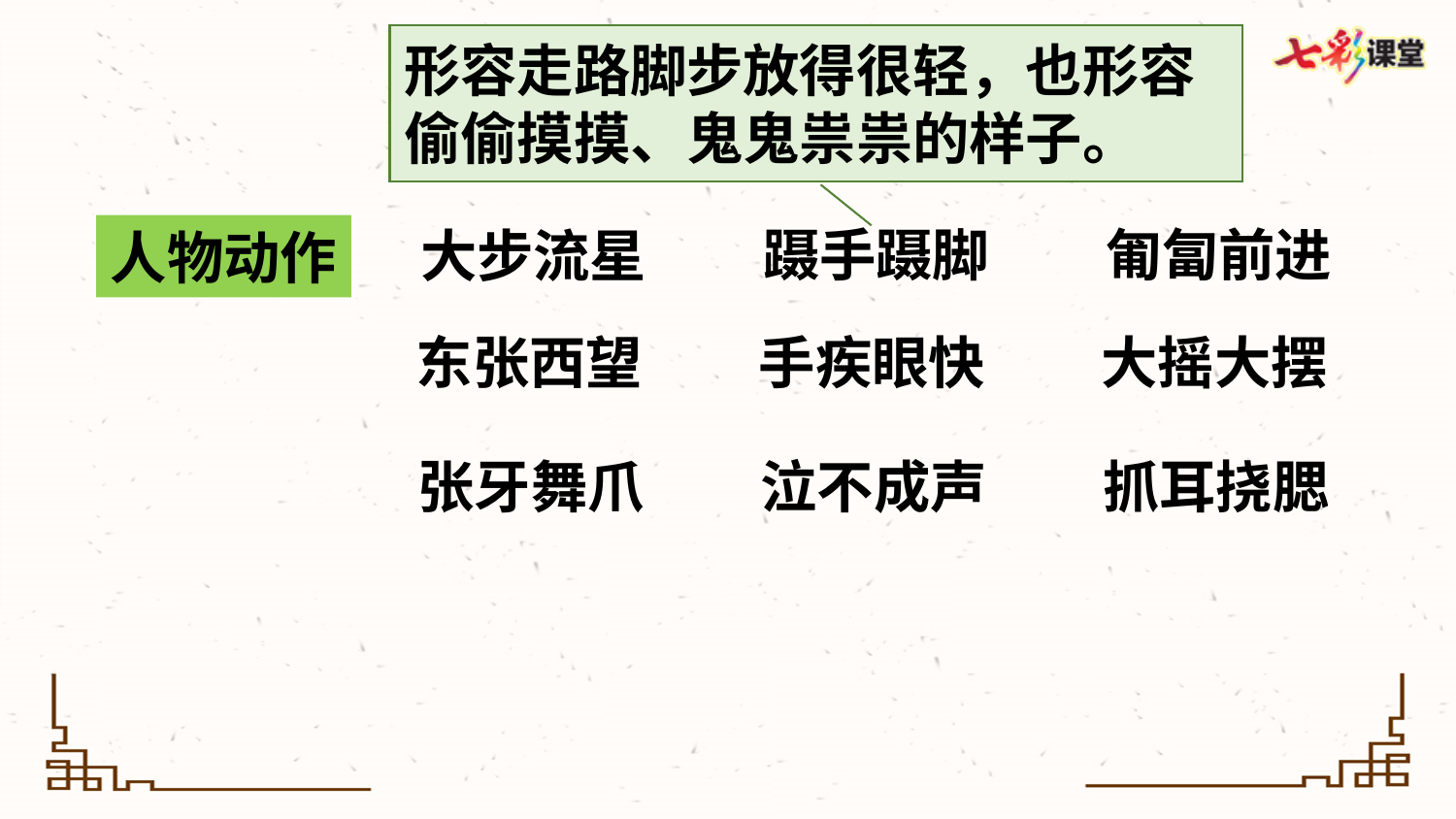

形容走路脚步放得很轻，也形容偷偷摸摸、鬼鬼祟祟的样子。
蹑手蹑脚
匍匐前进
大步流星
人物动作
东张西望
手疾眼快
大摇大摆
张牙舞爪
泣不成声
抓耳挠腮